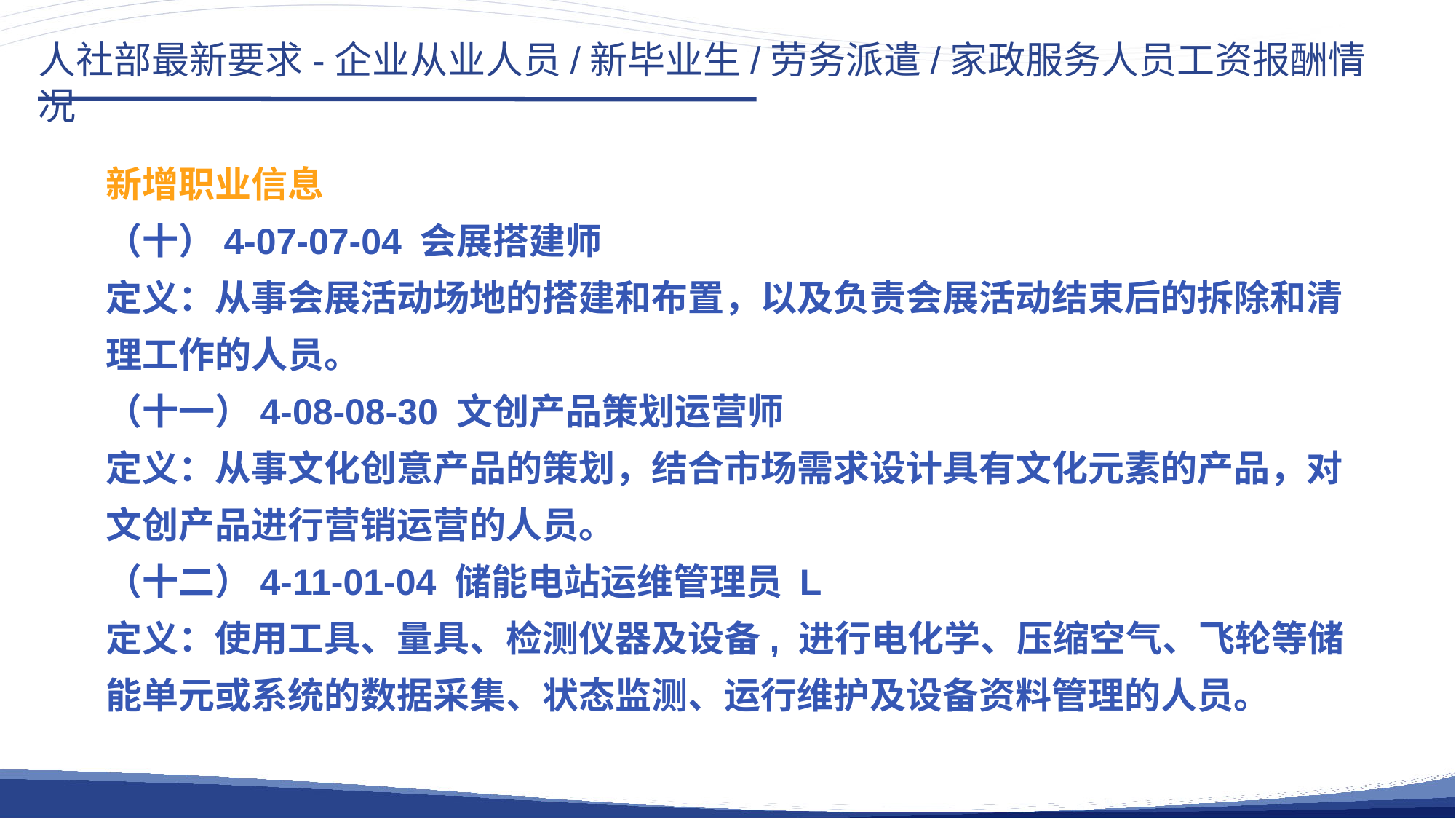

人社部最新要求-企业从业人员/新毕业生/劳务派遣/家政服务人员工资报酬情况
新增职业信息
（十）4-07-07-04 会展搭建师
定义：从事会展活动场地的搭建和布置，以及负责会展活动结束后的拆除和清理工作的人员。
（十一）4-08-08-30 文创产品策划运营师
定义：从事文化创意产品的策划，结合市场需求设计具有文化元素的产品，对文创产品进行营销运营的人员。
（十二）4-11-01-04 储能电站运维管理员 L
定义：使用工具、量具、检测仪器及设备, 进行电化学、压缩空气、飞轮等储能单元或系统的数据采集、状态监测、运行维护及设备资料管理的人员。